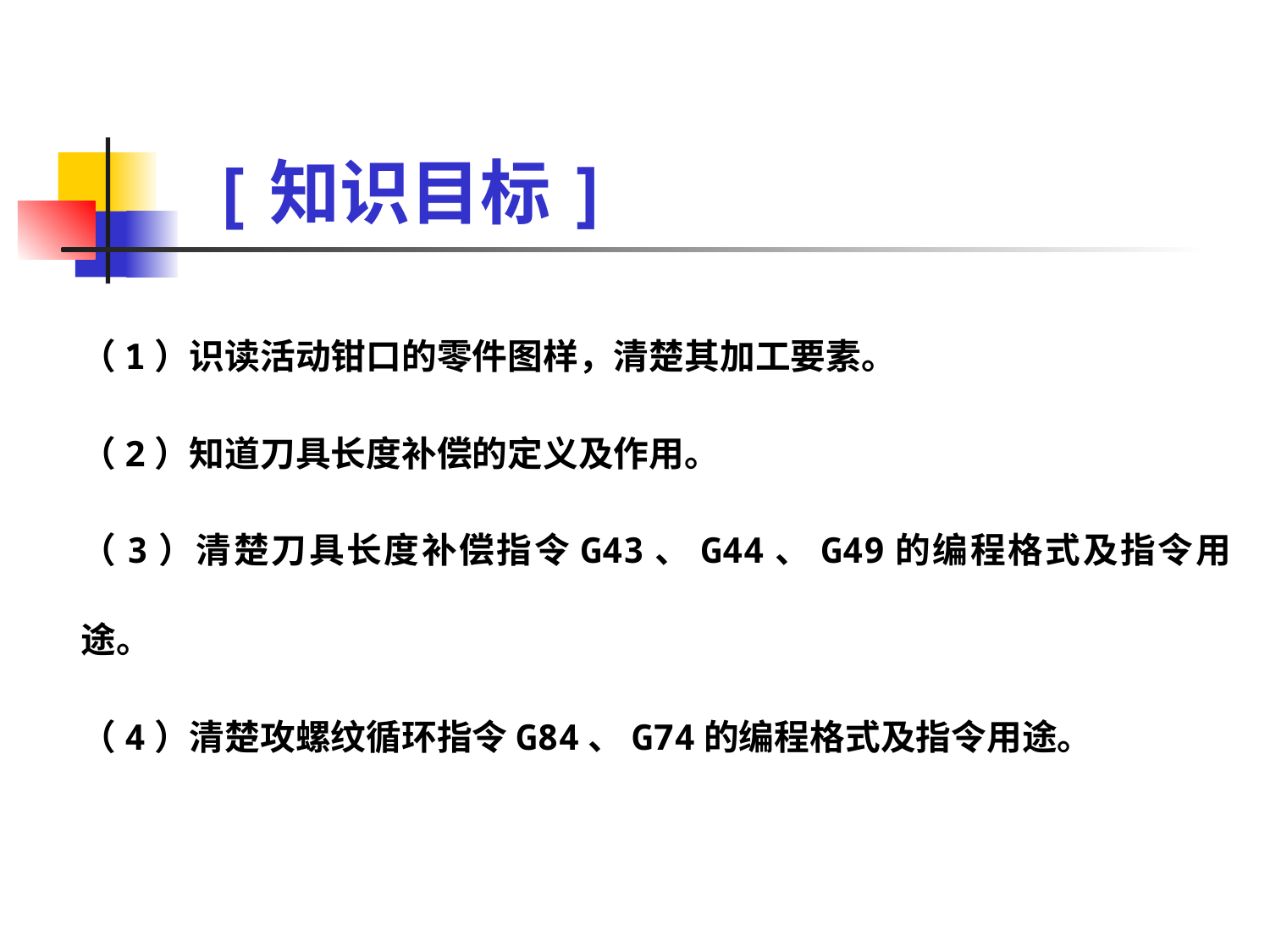

# [知识目标]
（1）识读活动钳口的零件图样，清楚其加工要素。
（2）知道刀具长度补偿的定义及作用。
（3）清楚刀具长度补偿指令G43、G44、G49的编程格式及指令用途。
（4）清楚攻螺纹循环指令G84、G74的编程格式及指令用途。